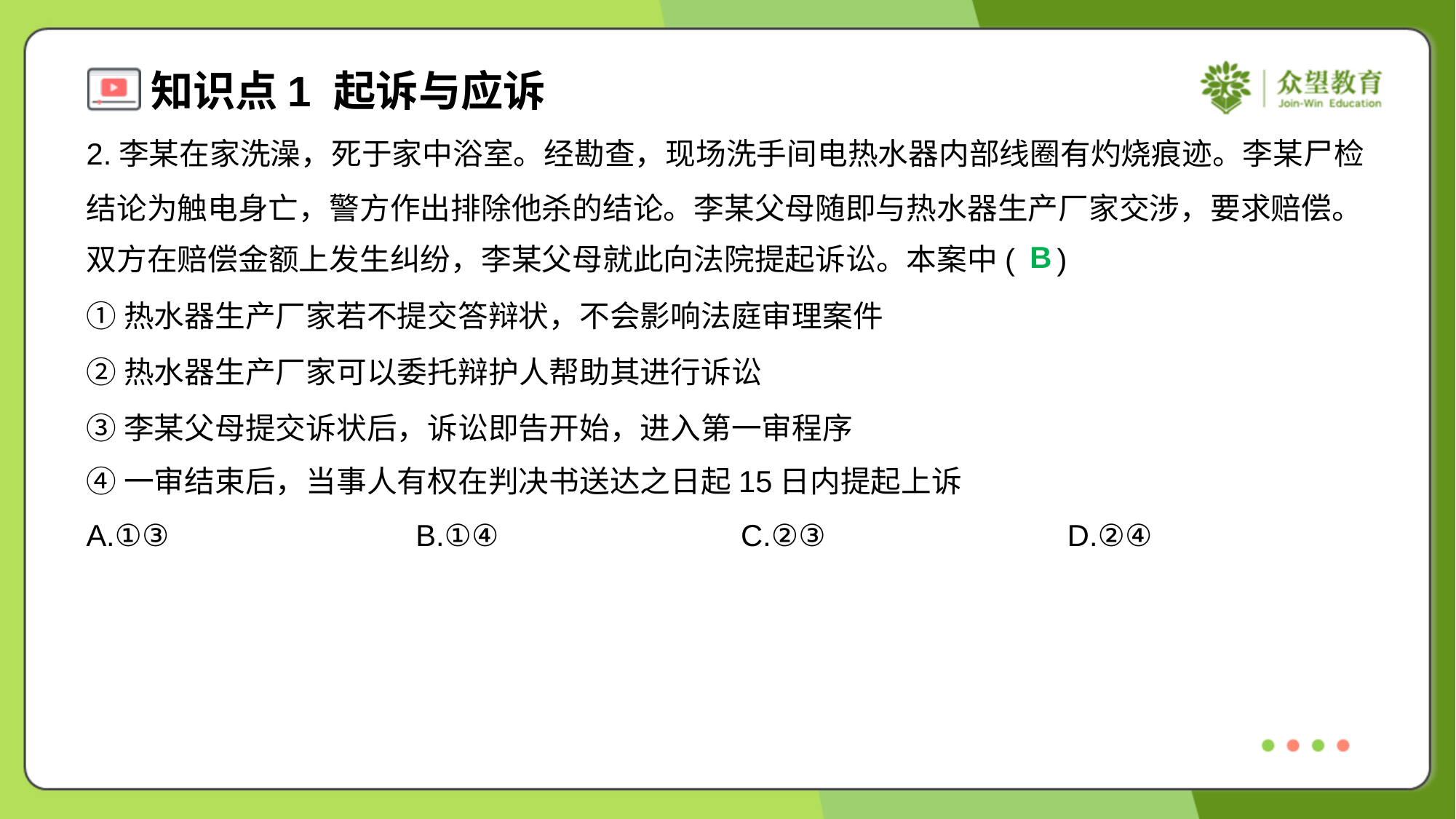

2.李某在家洗澡，死于家中浴室。经勘查，现场洗手间电热水器内部线圈有灼烧痕迹。李某尸检
结论为触电身亡，警方作出排除他杀的结论。李某父母随即与热水器生产厂家交涉，要求赔偿。
双方在赔偿金额上发生纠纷，李某父母就此向法院提起诉讼。本案中(     )
B
①热水器生产厂家若不提交答辩状，不会影响法庭审理案件
②热水器生产厂家可以委托辩护人帮助其进行诉讼
③李某父母提交诉状后，诉讼即告开始，进入第一审程序
④一审结束后，当事人有权在判决书送达之日起15日内提起上诉
A.①③	B.①④	C.②③	D.②④